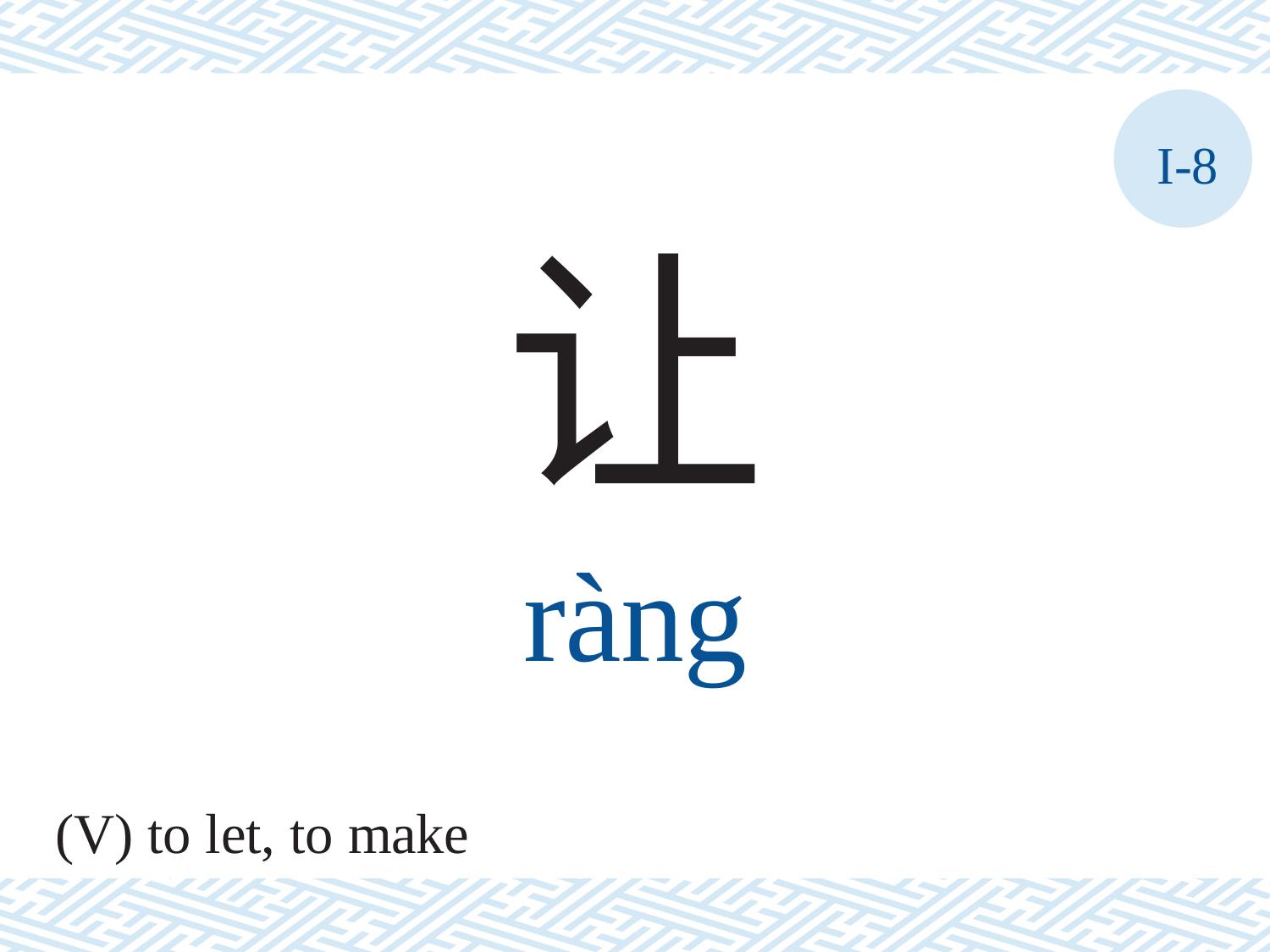

I-8
让
ràng
(V) to let, to make